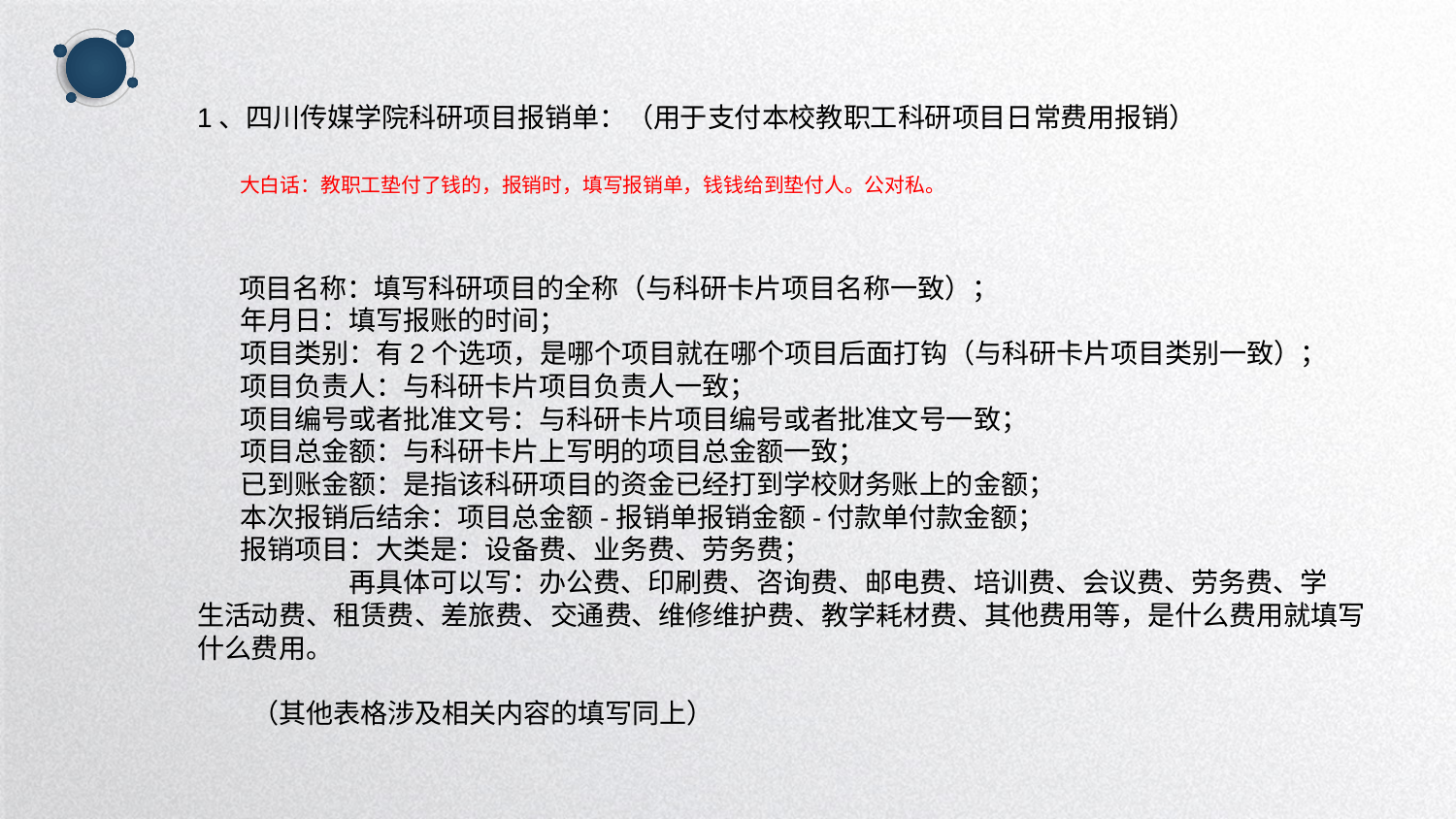

1、四川传媒学院科研项目报销单：（用于支付本校教职工科研项目日常费用报销）

      大白话：教职工垫付了钱的，报销时，填写报销单，钱钱给到垫付人。公对私。

        项目名称：填写科研项目的全称（与科研卡片项目名称一致）；
      年月日：填写报账的时间；
      项目类别：有2个选项，是哪个项目就在哪个项目后面打钩（与科研卡片项目类别一致）；
      项目负责人：与科研卡片项目负责人一致；
      项目编号或者批准文号：与科研卡片项目编号或者批准文号一致；
      项目总金额：与科研卡片上写明的项目总金额一致；
      已到账金额：是指该科研项目的资金已经打到学校财务账上的金额；
      本次报销后结余：项目总金额-报销单报销金额-付款单付款金额；
      报销项目：大类是：设备费、业务费、劳务费；
                        再具体可以写：办公费、印刷费、咨询费、邮电费、培训费、会议费、劳务费、学    生活动费、租赁费、差旅费、交通费、维修维护费、教学耗材费、其他费用等，是什么费用就填写什么费用。

        （其他表格涉及相关内容的填写同上）